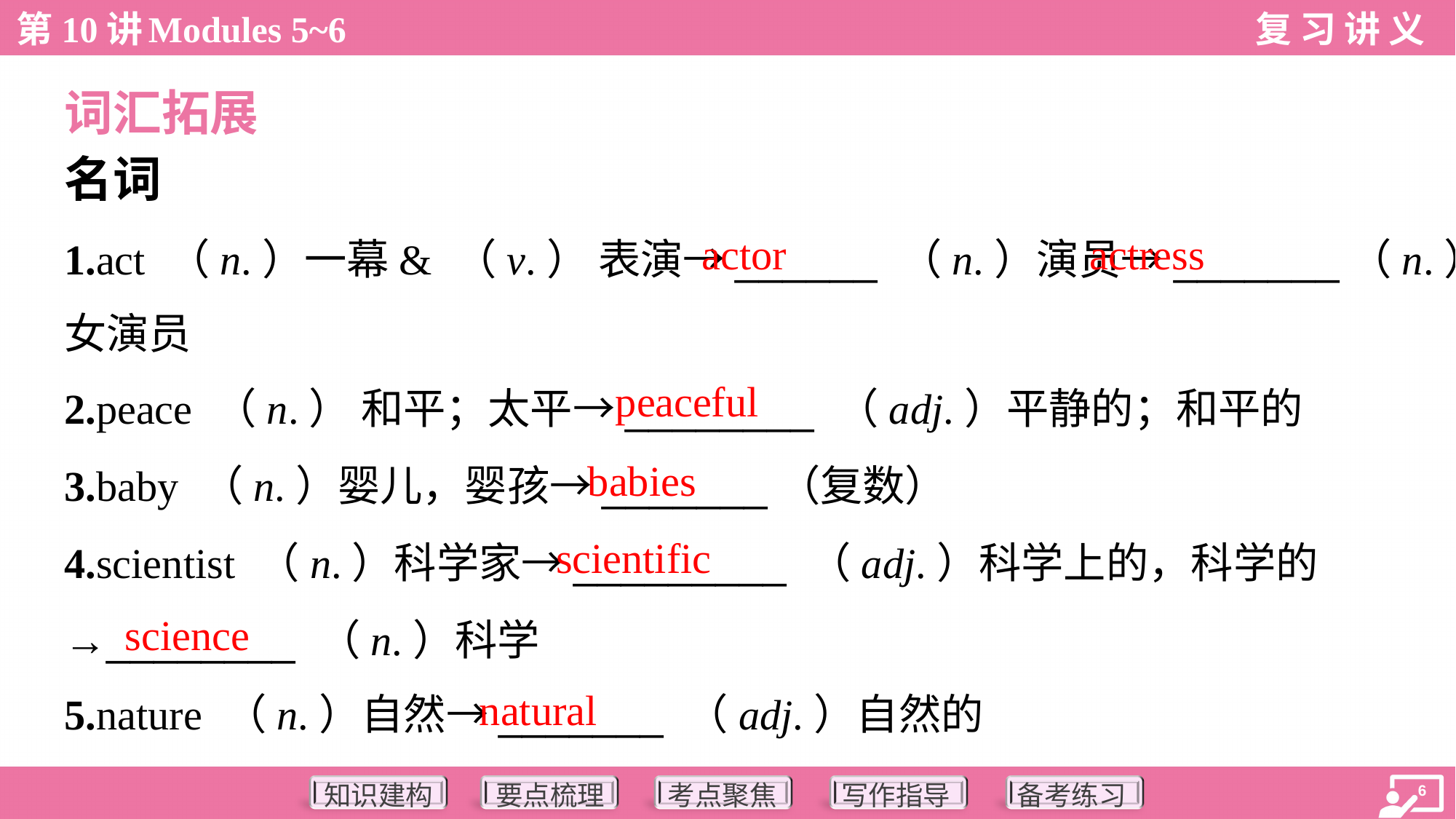

词汇拓展
名词
actor
actress
1.act （n.）一幕& （v.） 表演→______ （n.）演员→_______（n.）
女演员
peaceful
2.peace （n.） 和平；太平→________ （adj.）平静的；和平的
3.baby （n.）婴儿，婴孩→_______（复数）
4.scientist （n.）科学家→_________ （adj.）科学上的，科学的
→________ （n.）科学
5.nature （n.）自然→_______ （adj.）自然的
babies
scientific
science
natural